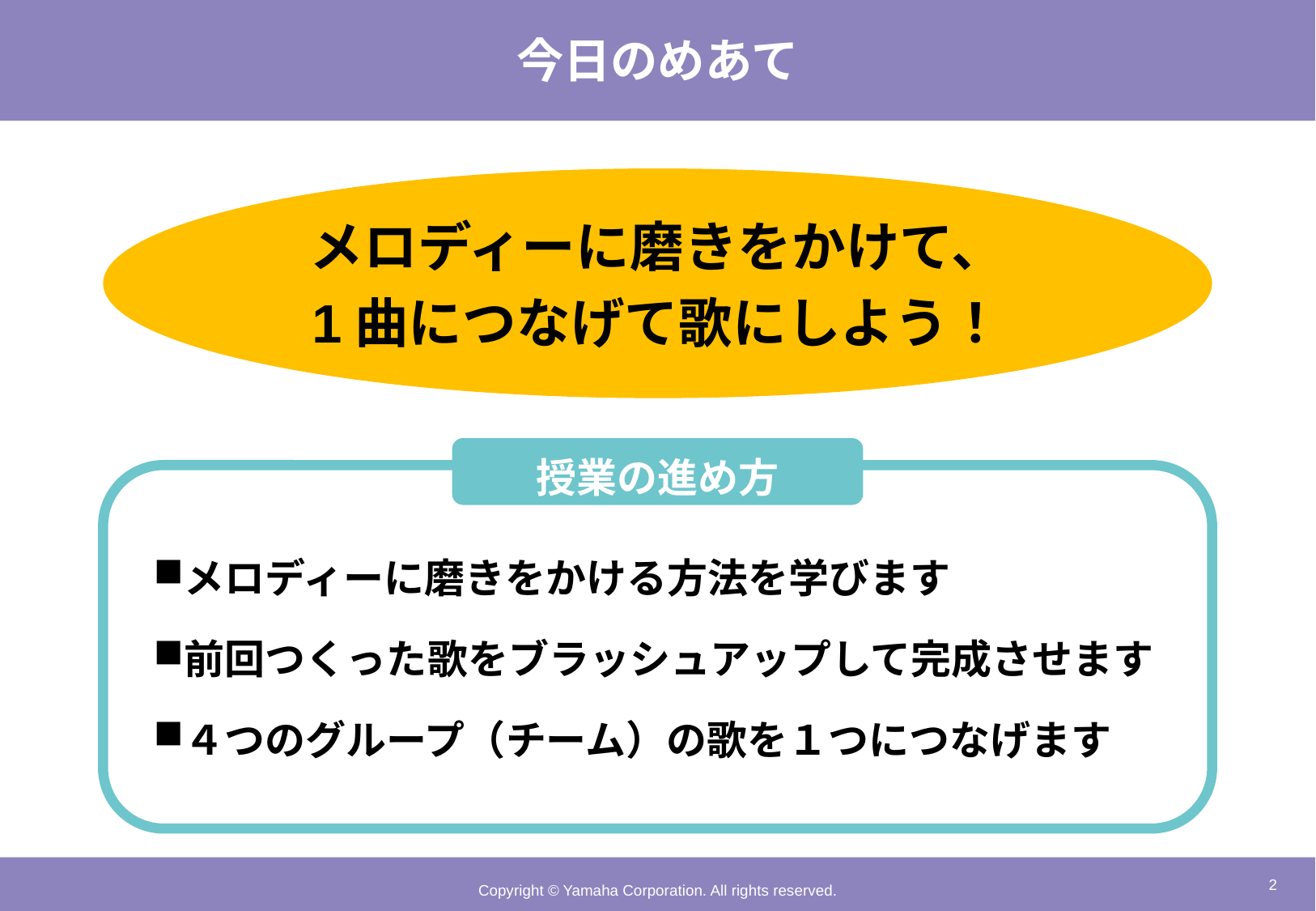

# 今日のめあて
メロディーに磨きをかけて、
1曲につなげて歌にしよう！
授業の進め方
メロディーに磨きをかける方法を学びます
前回つくった歌をブラッシュアップして完成させます
４つのグループ（チーム）の歌を１つにつなげます
2